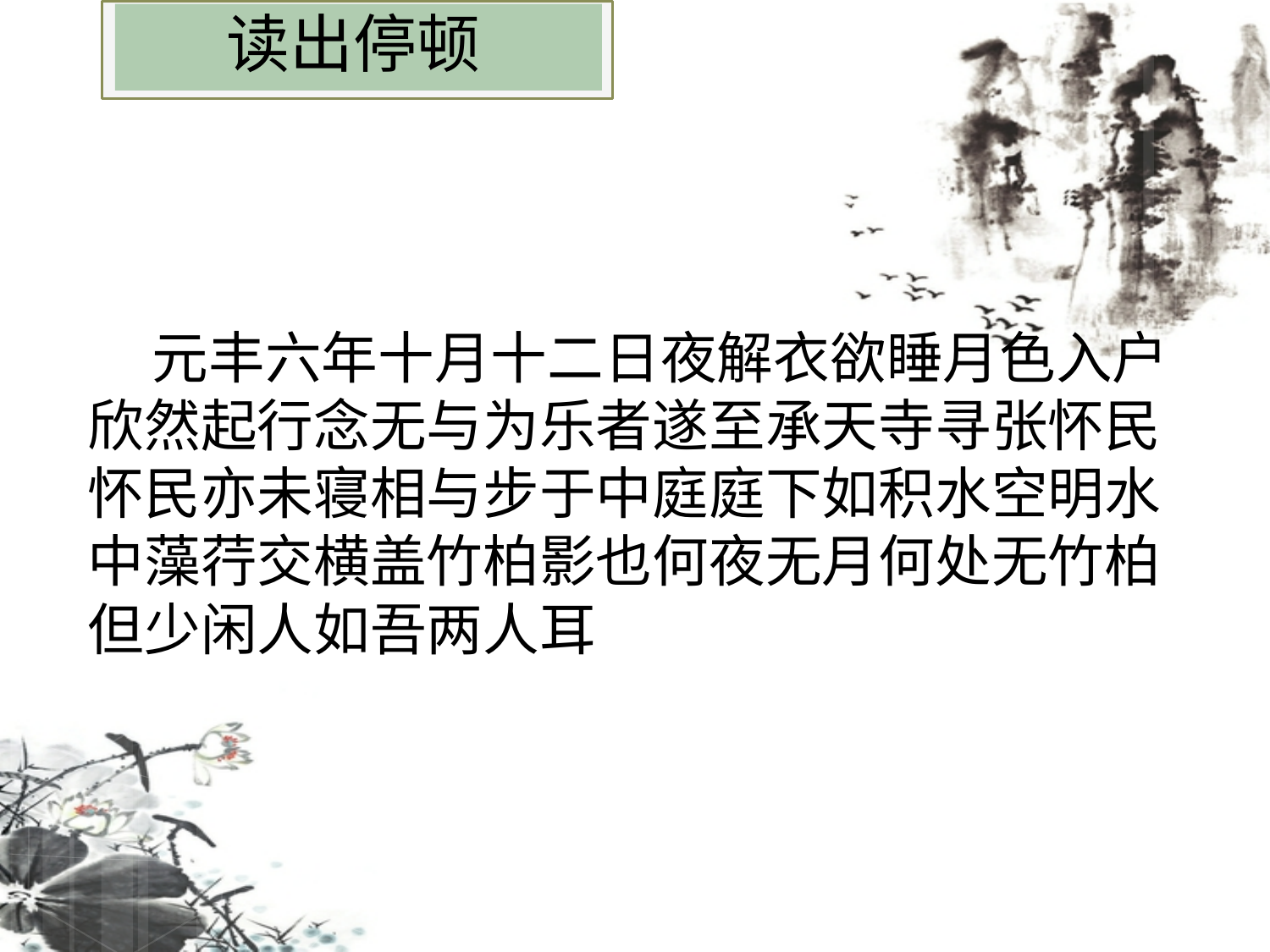

读出停顿
    元丰六年十月十二日夜解衣欲睡月色入户欣然起行念无与为乐者遂至承天寺寻张怀民怀民亦未寝相与步于中庭庭下如积水空明水中藻荇交横盖竹柏影也何夜无月何处无竹柏但少闲人如吾两人耳